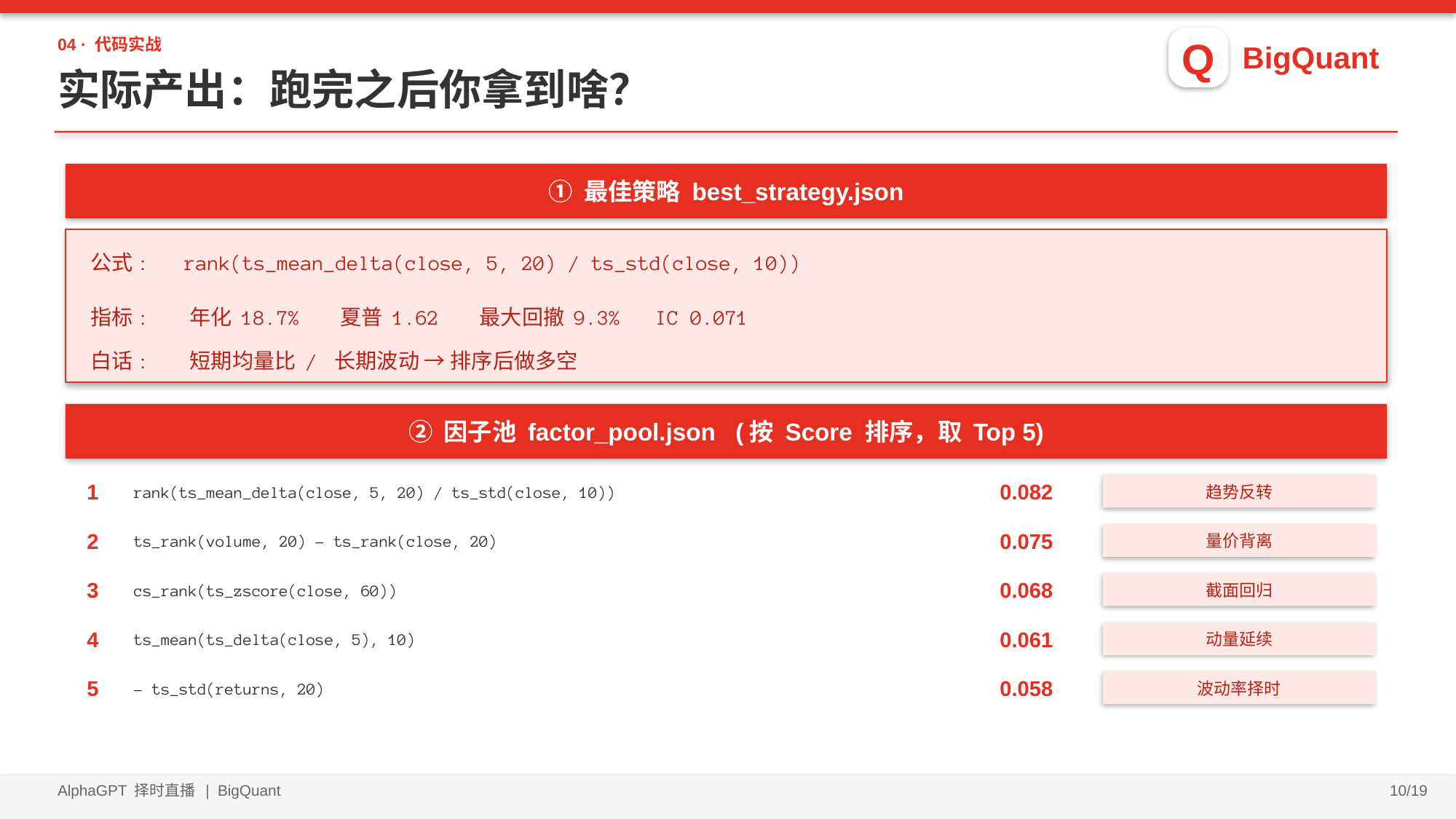

Q
BigQuant
04 · 代码实战
实际产出：跑完之后你拿到啥？

① 最佳策略 best_strategy.json

公式:   rank(ts_mean_delta(close, 5, 20) / ts_std(close, 10))
指标:   年化 18.7%   夏普 1.62   最大回撤 9.3%   IC 0.071
白话:   短期均量比 / 长期波动 → 排序后做多空

② 因子池 factor_pool.json   (按 Score 排序，取 Top 5)
1
rank(ts_mean_delta(close, 5, 20) / ts_std(close, 10))
0.082

趋势反转
2
ts_rank(volume, 20) − ts_rank(close, 20)
0.075

量价背离
3
cs_rank(ts_zscore(close, 60))
0.068

截面回归
4
ts_mean(ts_delta(close, 5), 10)
0.061

动量延续
5
− ts_std(returns, 20)
0.058

波动率择时

AlphaGPT 择时直播  |  BigQuant
10/19